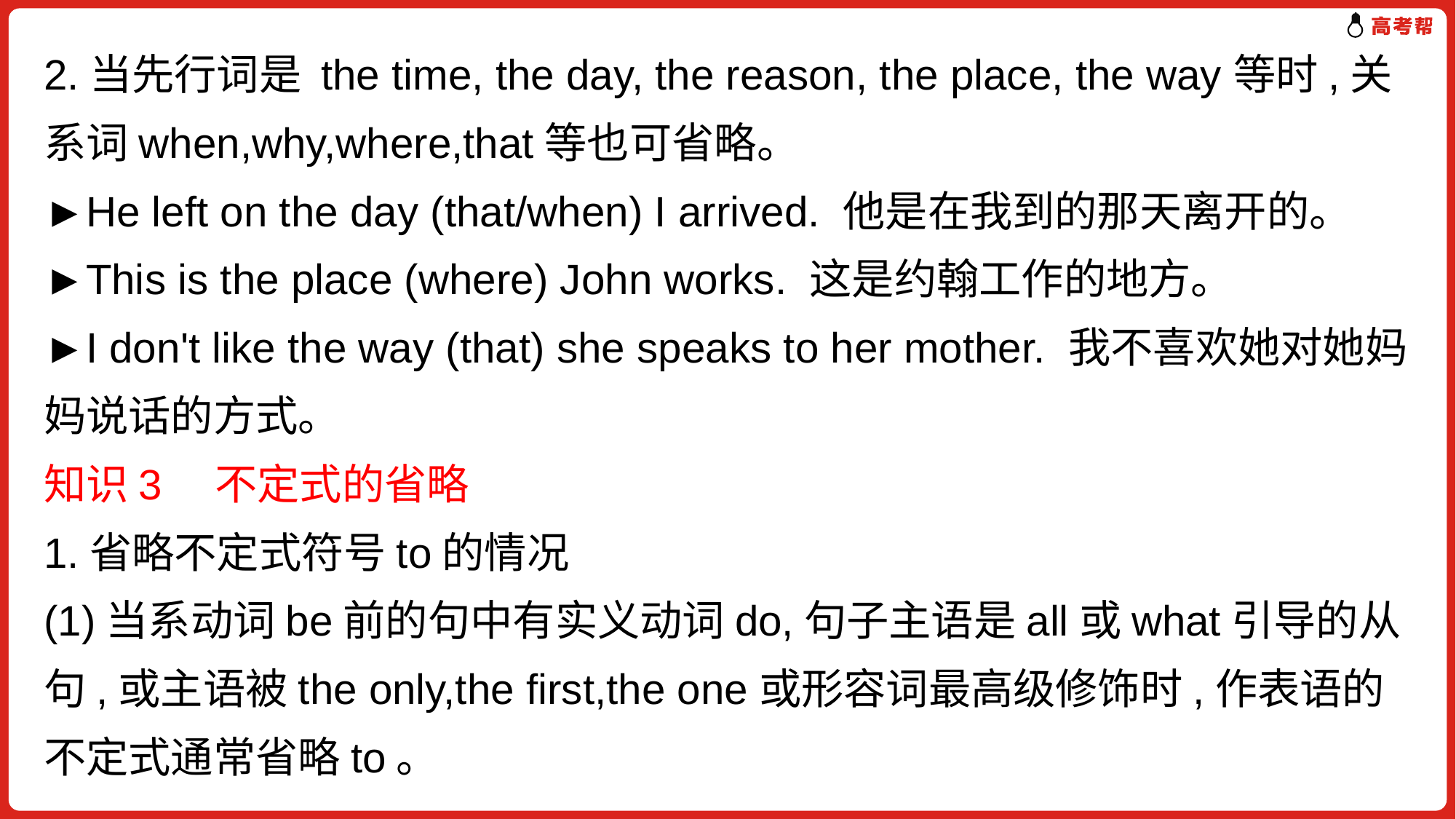

2.当先行词是 the time, the day, the reason, the place, the way等时,关系词when,why,where,that等也可省略。
►He left on the day (that/when) I arrived. 他是在我到的那天离开的。
►This is the place (where) John works. 这是约翰工作的地方。
►I don't like the way (that) she speaks to her mother. 我不喜欢她对她妈妈说话的方式。
知识3　不定式的省略
1.省略不定式符号to的情况
(1)当系动词be前的句中有实义动词do,句子主语是all或what引导的从句,或主语被the only,the first,the one或形容词最高级修饰时,作表语的不定式通常省略to。